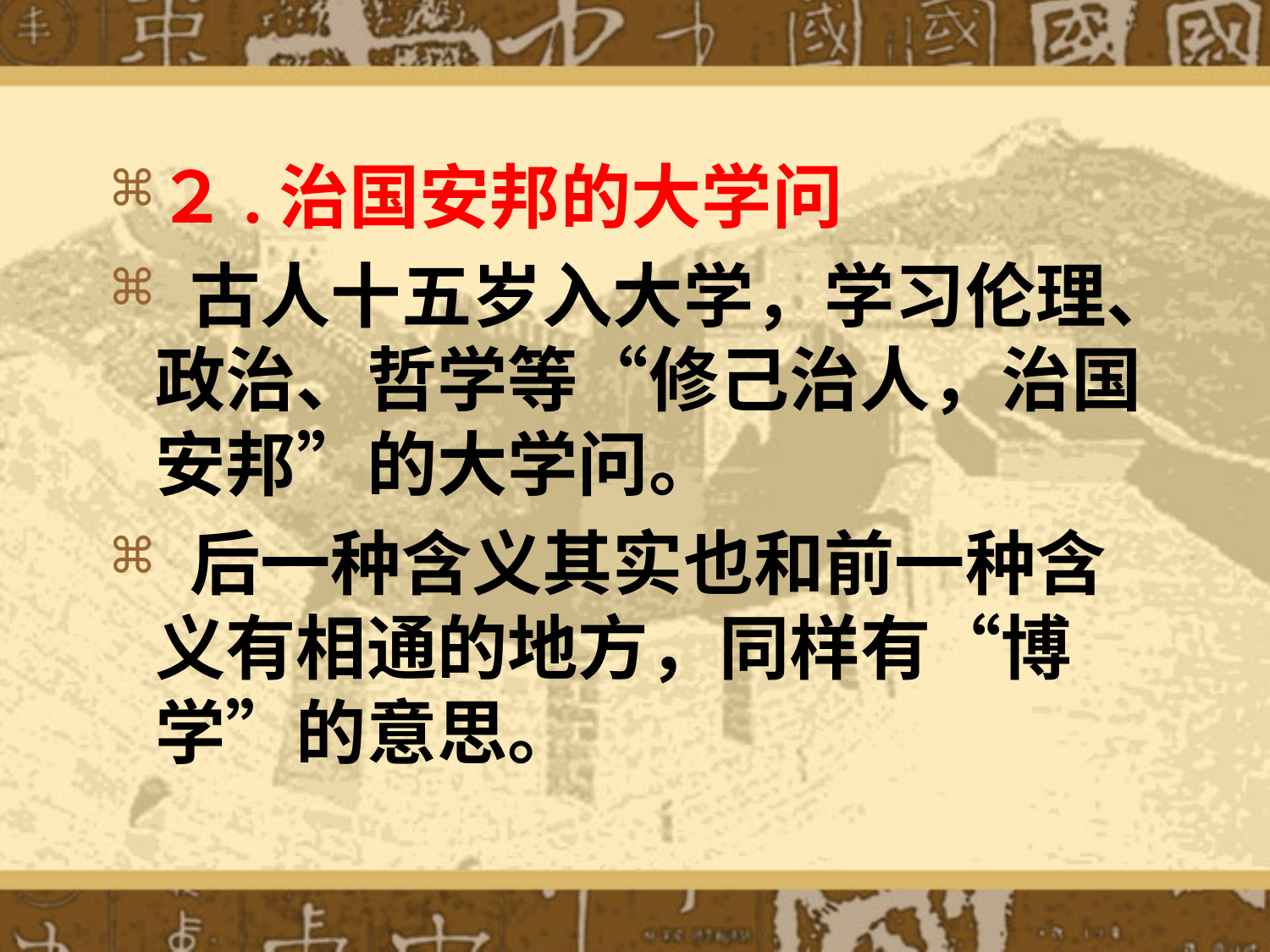

２.治国安邦的大学问
 古人十五岁入大学，学习伦理、政治、哲学等“修己治人，治国安邦”的大学问。
 后一种含义其实也和前一种含义有相通的地方，同样有“博学”的意思。